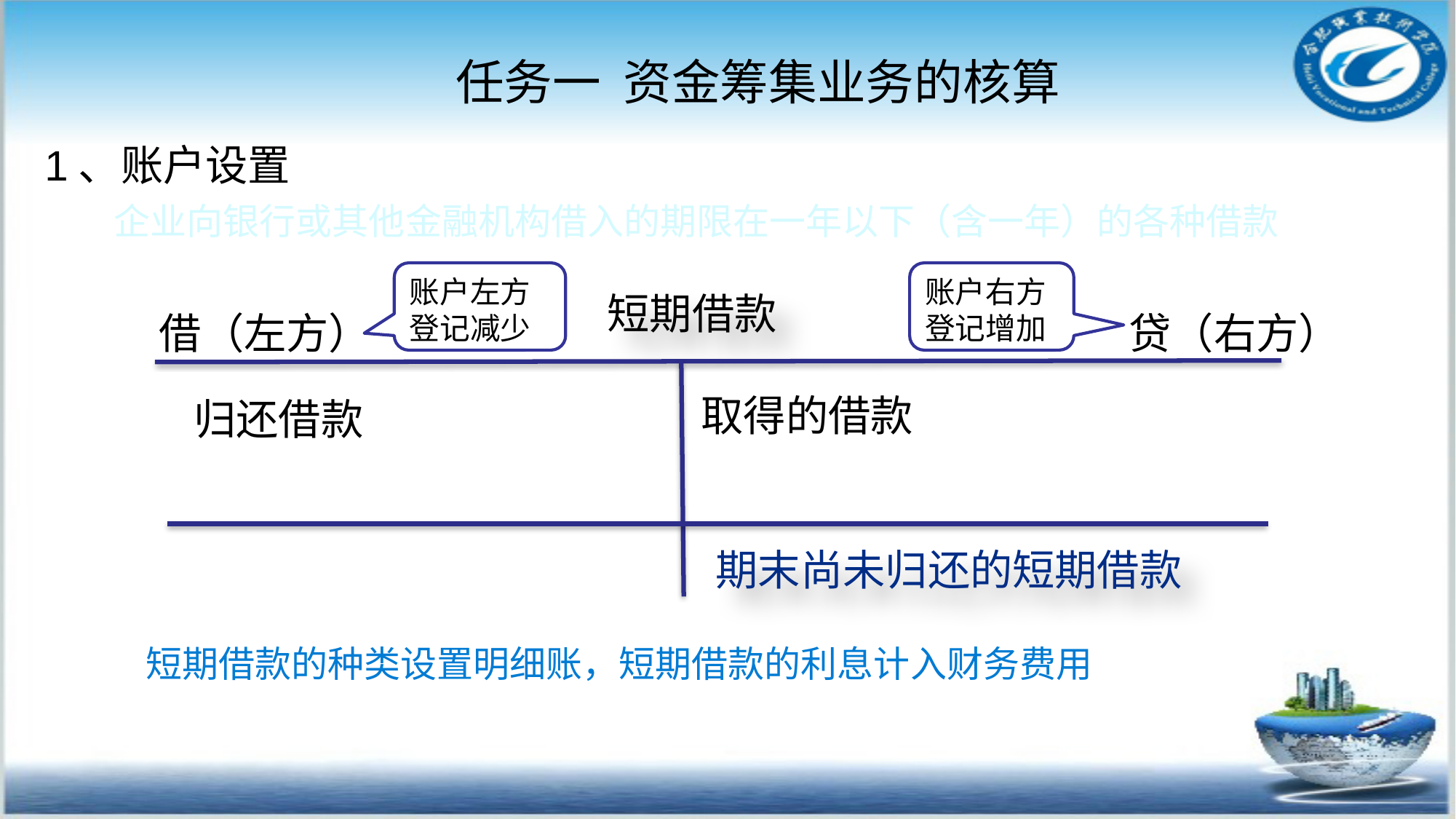

任务一  资金筹集业务的核算
#
1、账户设置
   企业向银行或其他金融机构借入的期限在一年以下（含一年）的各种借款
账户左方登记减少
账户右方登记增加
短期借款
借（左方）
贷（右方）
取得的借款
归还借款
期末尚未归还的短期借款
短期借款的种类设置明细账，短期借款的利息计入财务费用